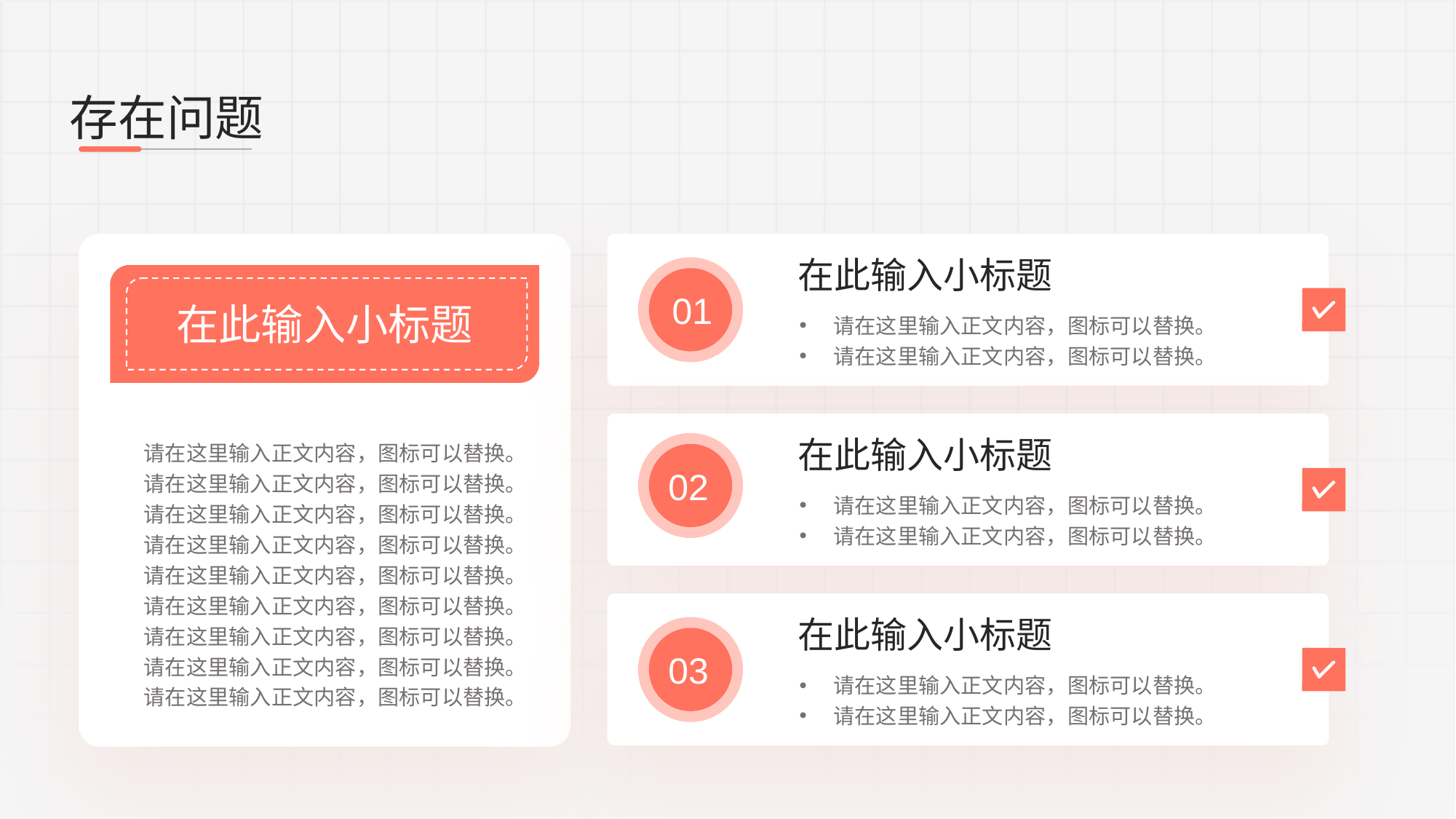

存在问题

在此输入小标题
请在这里输入正文内容，图标可以替换。
请在这里输入正文内容，图标可以替换。

01

在此输入小标题

在此输入小标题
请在这里输入正文内容，图标可以替换。
请在这里输入正文内容，图标可以替换。
请在这里输入正文内容，图标可以替换。请在这里输入正文内容，图标可以替换。请在这里输入正文内容，图标可以替换。请在这里输入正文内容，图标可以替换。请在这里输入正文内容，图标可以替换。请在这里输入正文内容，图标可以替换。请在这里输入正文内容，图标可以替换。请在这里输入正文内容，图标可以替换。请在这里输入正文内容，图标可以替换。

02

在此输入小标题
请在这里输入正文内容，图标可以替换。
请在这里输入正文内容，图标可以替换。

03